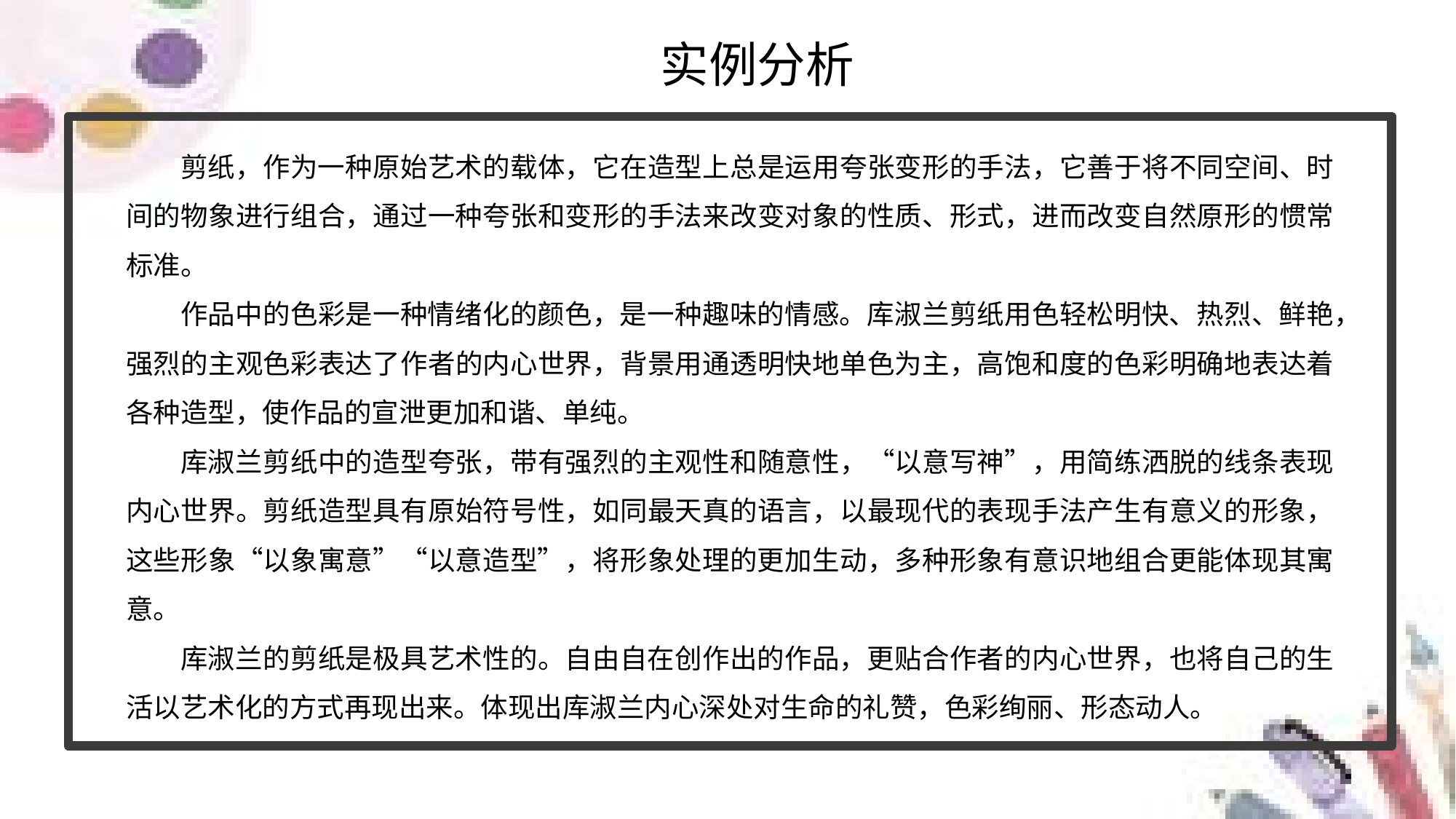

实例分析

剪纸，作为一种原始艺术的载体，它在造型上总是运用夸张变形的手法，它善于将不同空间、时间的物象进行组合，通过一种夸张和变形的手法来改变对象的性质、形式，进而改变自然原形的惯常标准。
作品中的色彩是一种情绪化的颜色，是一种趣味的情感。库淑兰剪纸用色轻松明快、热烈、鲜艳，强烈的主观色彩表达了作者的内心世界，背景用通透明快地单色为主，高饱和度的色彩明确地表达着各种造型，使作品的宣泄更加和谐、单纯。
库淑兰剪纸中的造型夸张，带有强烈的主观性和随意性，“以意写神”，用简练洒脱的线条表现内心世界。剪纸造型具有原始符号性，如同最天真的语言，以最现代的表现手法产生有意义的形象，这些形象“以象寓意”“以意造型”，将形象处理的更加生动，多种形象有意识地组合更能体现其寓意。
库淑兰的剪纸是极具艺术性的。自由自在创作出的作品，更贴合作者的内心世界，也将自己的生活以艺术化的方式再现出来。体现出库淑兰内心深处对生命的礼赞，色彩绚丽、形态动人。